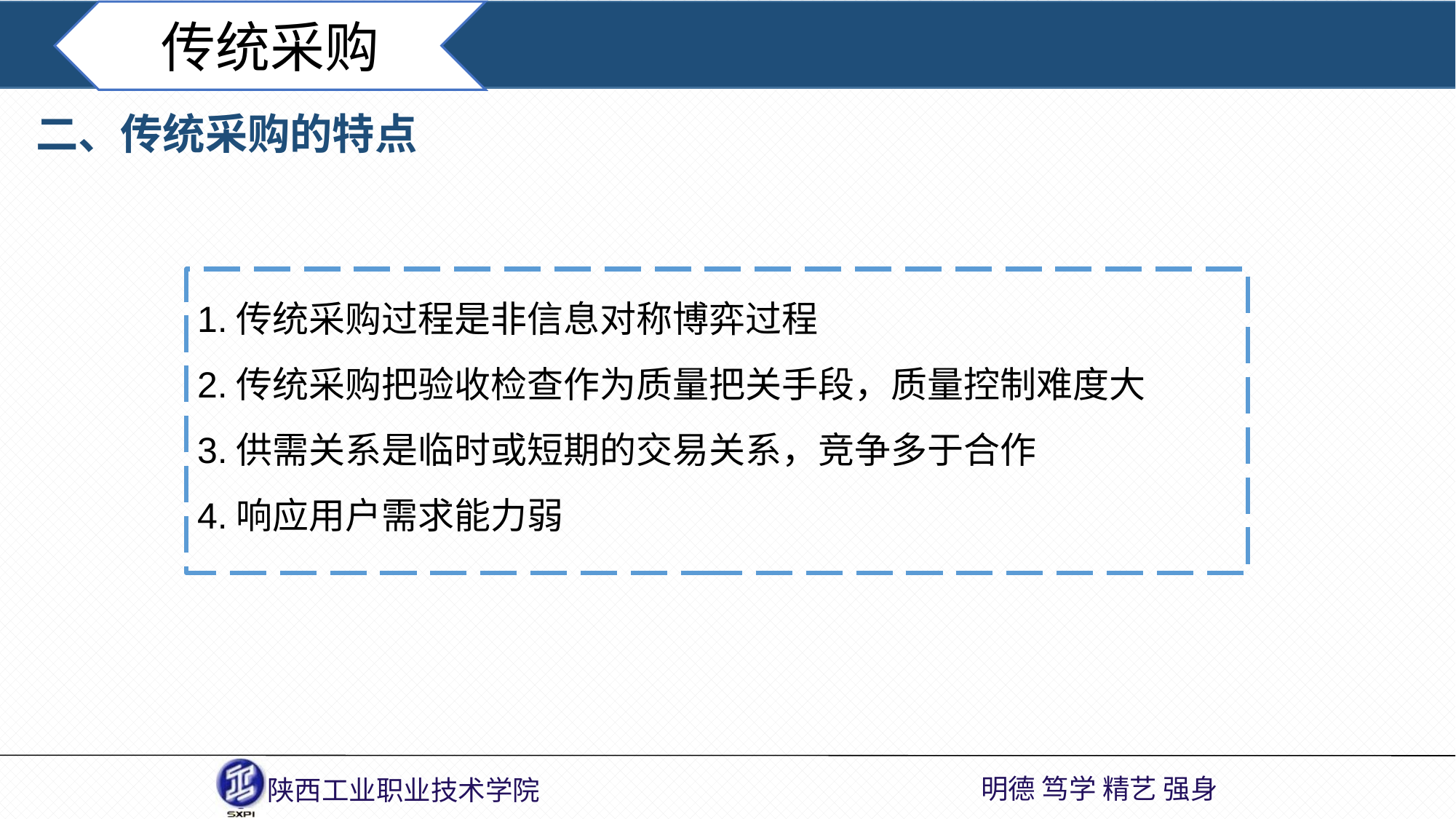

传统采购
二、传统采购的特点

1.传统采购过程是非信息对称博弈过程
2.传统采购把验收检查作为质量把关手段，质量控制难度大
3.供需关系是临时或短期的交易关系，竞争多于合作
4.响应用户需求能力弱